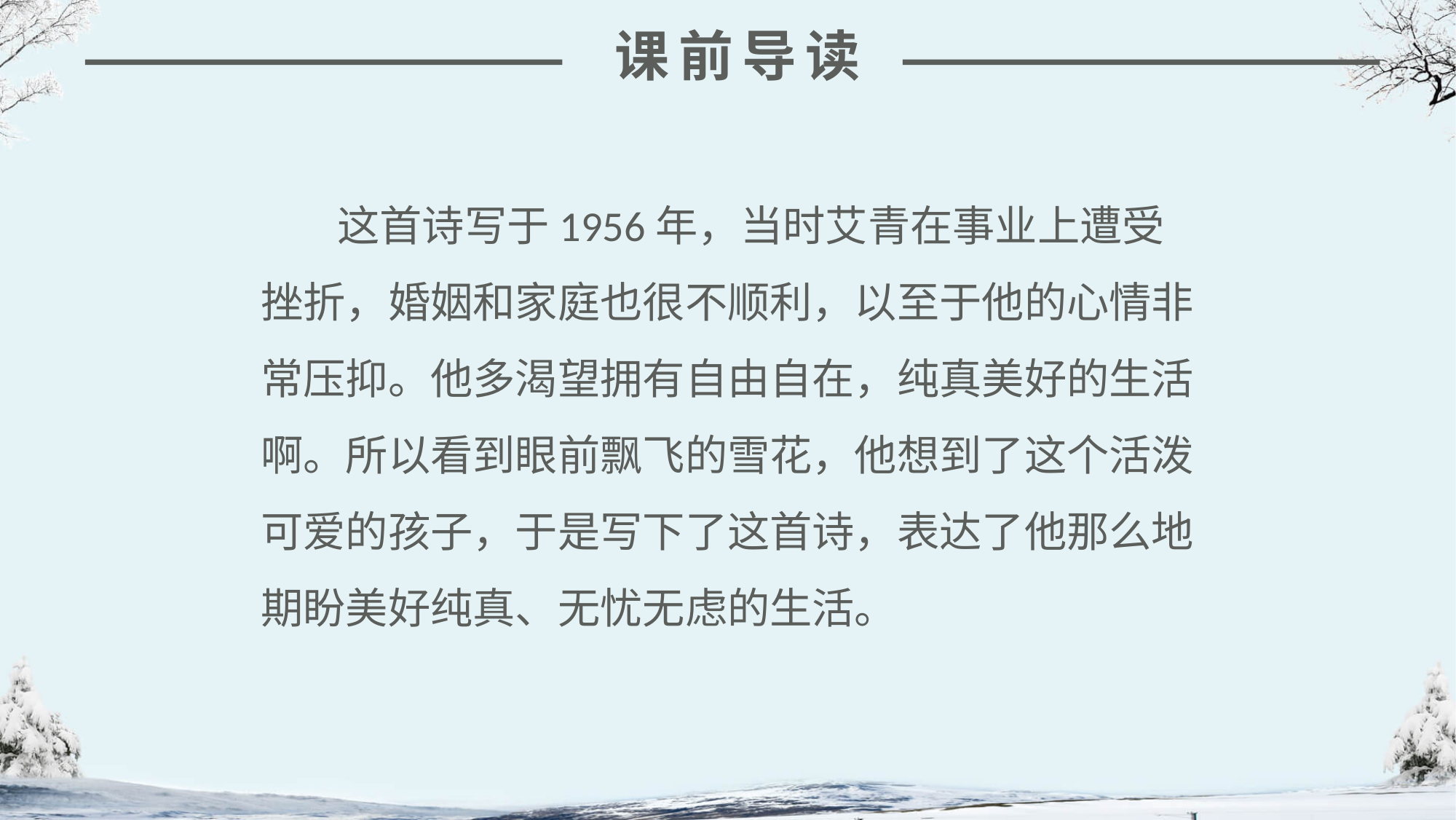

课前导读

       这首诗写于1956年，当时艾青在事业上遭受挫折，婚姻和家庭也很不顺利，以至于他的心情非常压抑。他多渴望拥有自由自在，纯真美好的生活啊。所以看到眼前飘飞的雪花，他想到了这个活泼可爱的孩子，于是写下了这首诗，表达了他那么地期盼美好纯真、无忧无虑的生活。